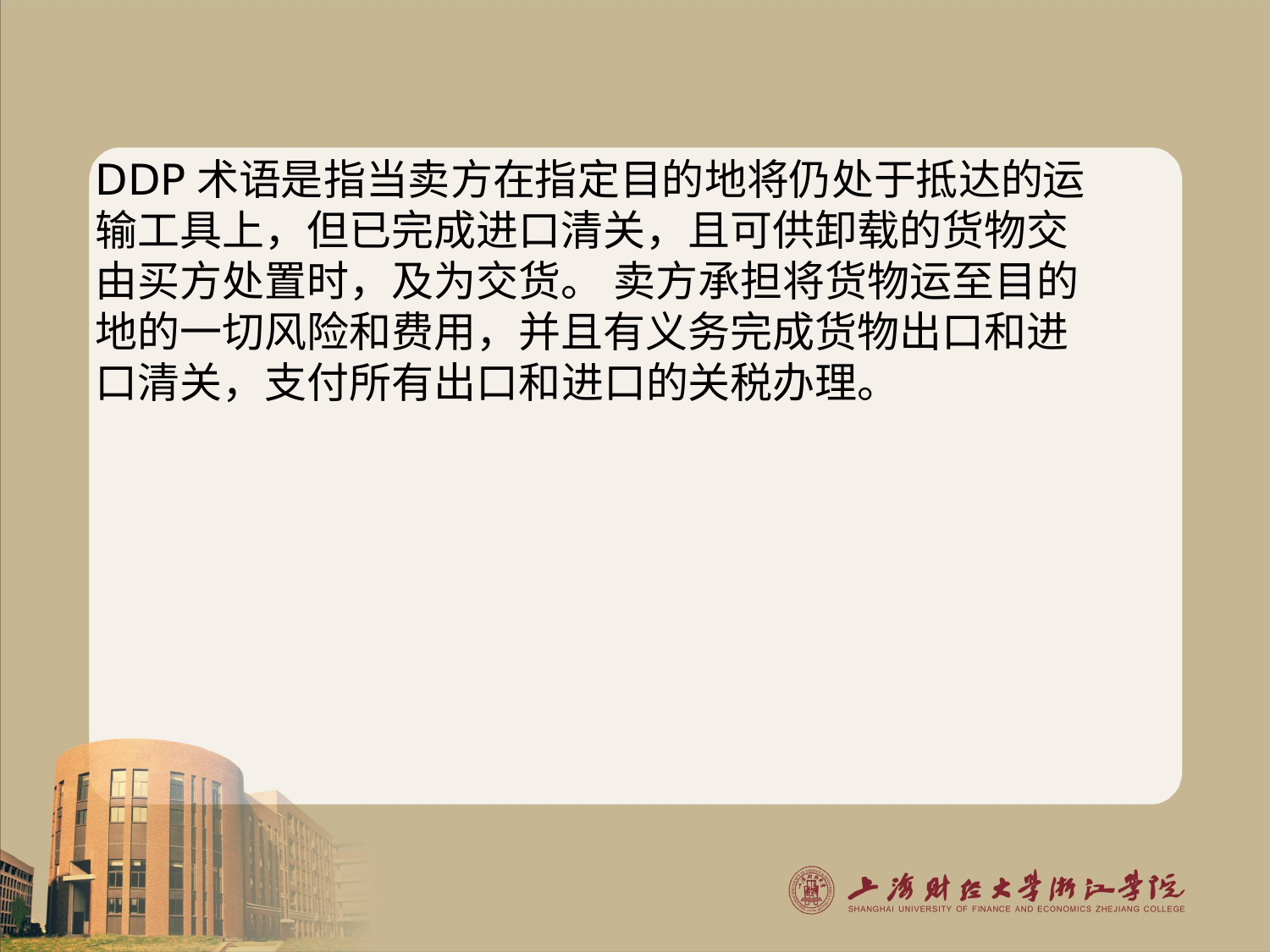

#
DDP术语是指当卖方在指定目的地将仍处于抵达的运输工具上，但已完成进口清关，且可供卸载的货物交由买方处置时，及为交货。 卖方承担将货物运至目的地的一切风险和费用，并且有义务完成货物出口和进口清关，支付所有出口和进口的关税办理。